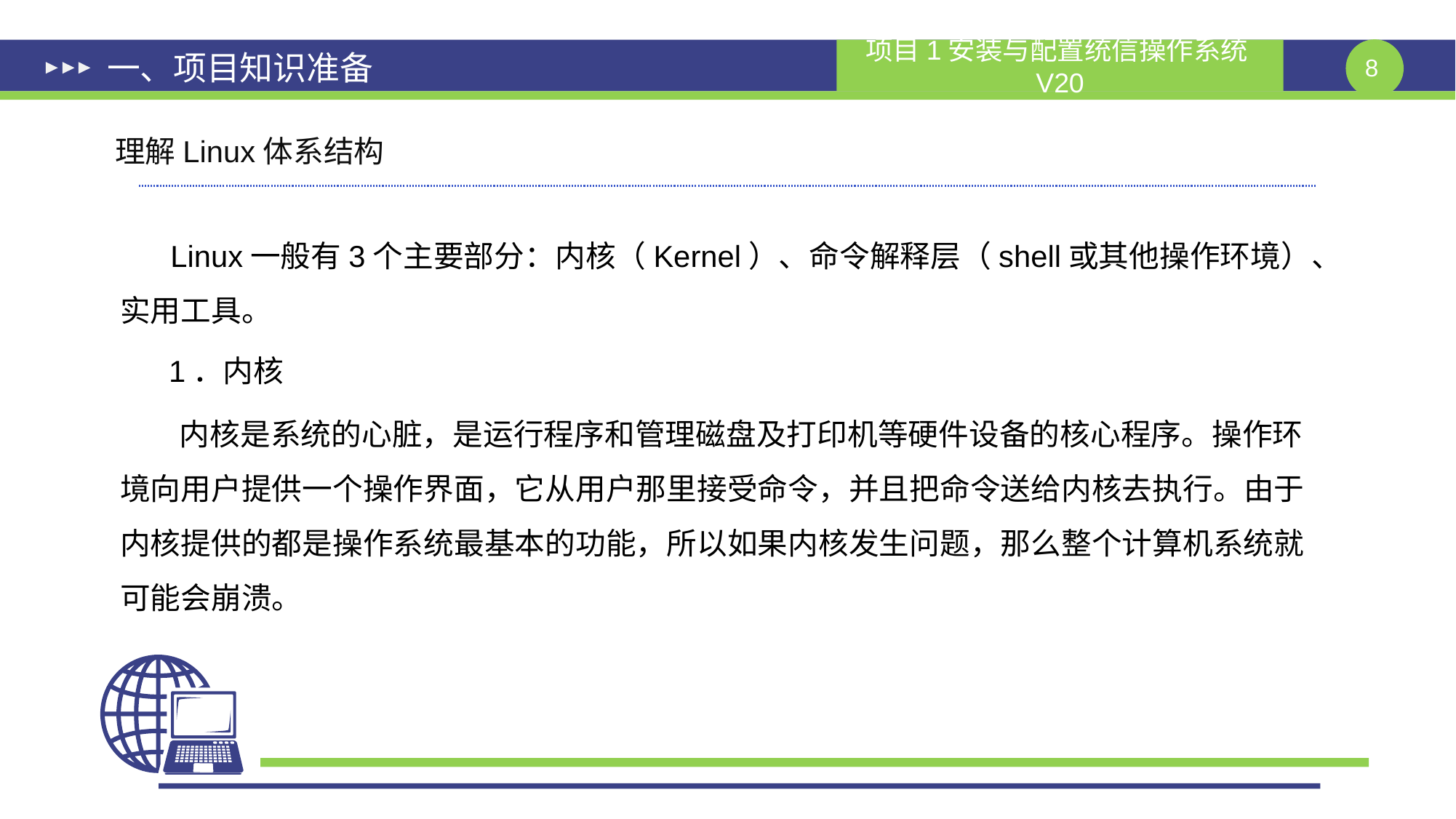

# 一、项目知识准备
理解Linux体系结构

      Linux一般有3个主要部分：内核（Kernel）、命令解释层（shell或其他操作环境）、实用工具。
  1．内核
   内核是系统的心脏，是运行程序和管理磁盘及打印机等硬件设备的核心程序。操作环境向用户提供一个操作界面，它从用户那里接受命令，并且把命令送给内核去执行。由于内核提供的都是操作系统最基本的功能，所以如果内核发生问题，那么整个计算机系统就可能会崩溃。